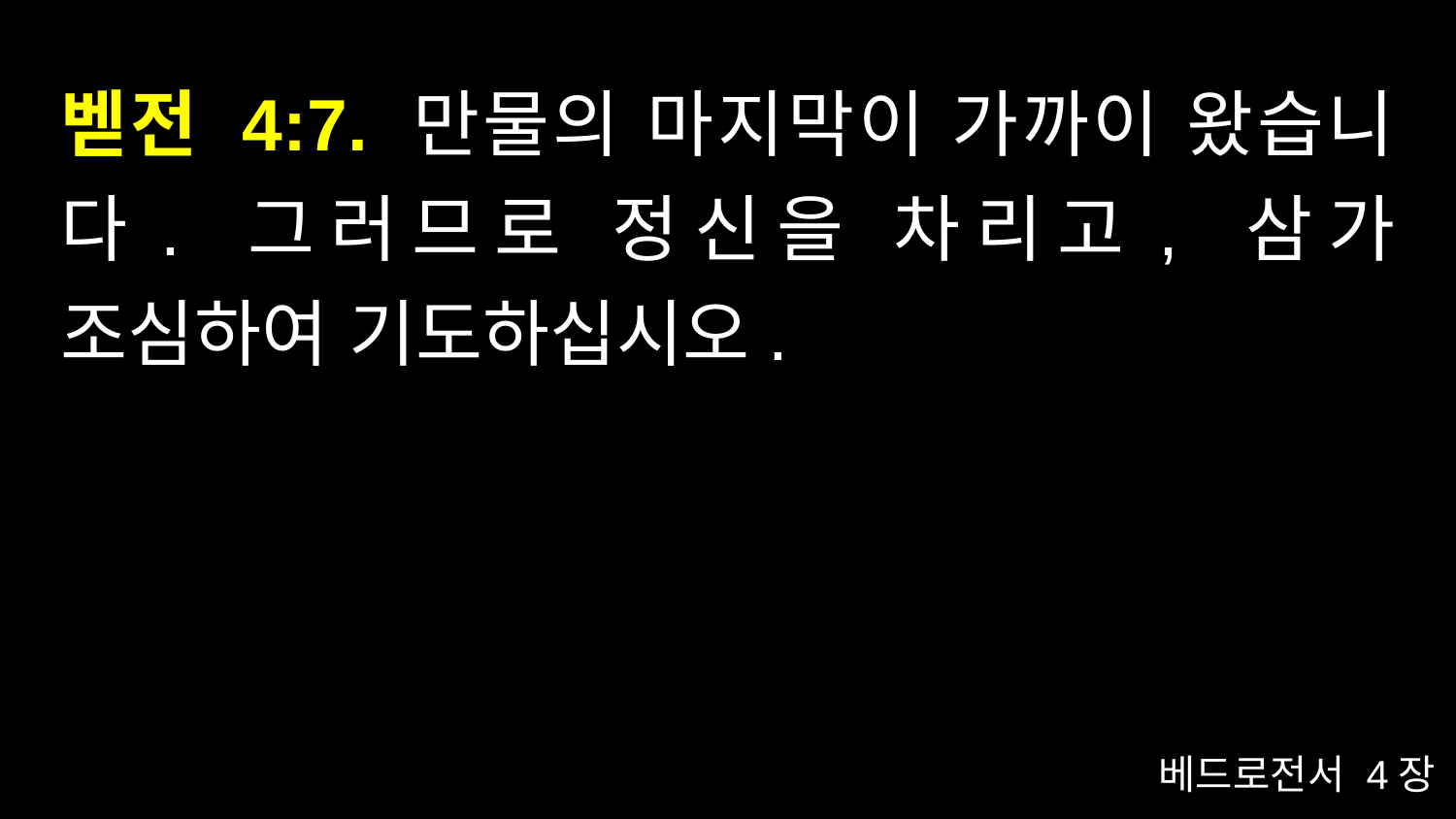

# 벧전 4:7. 만물의 마지막이 가까이 왔습니다. 그러므로 정신을 차리고, 삼가 조심하여 기도하십시오.
베드로전서 4장